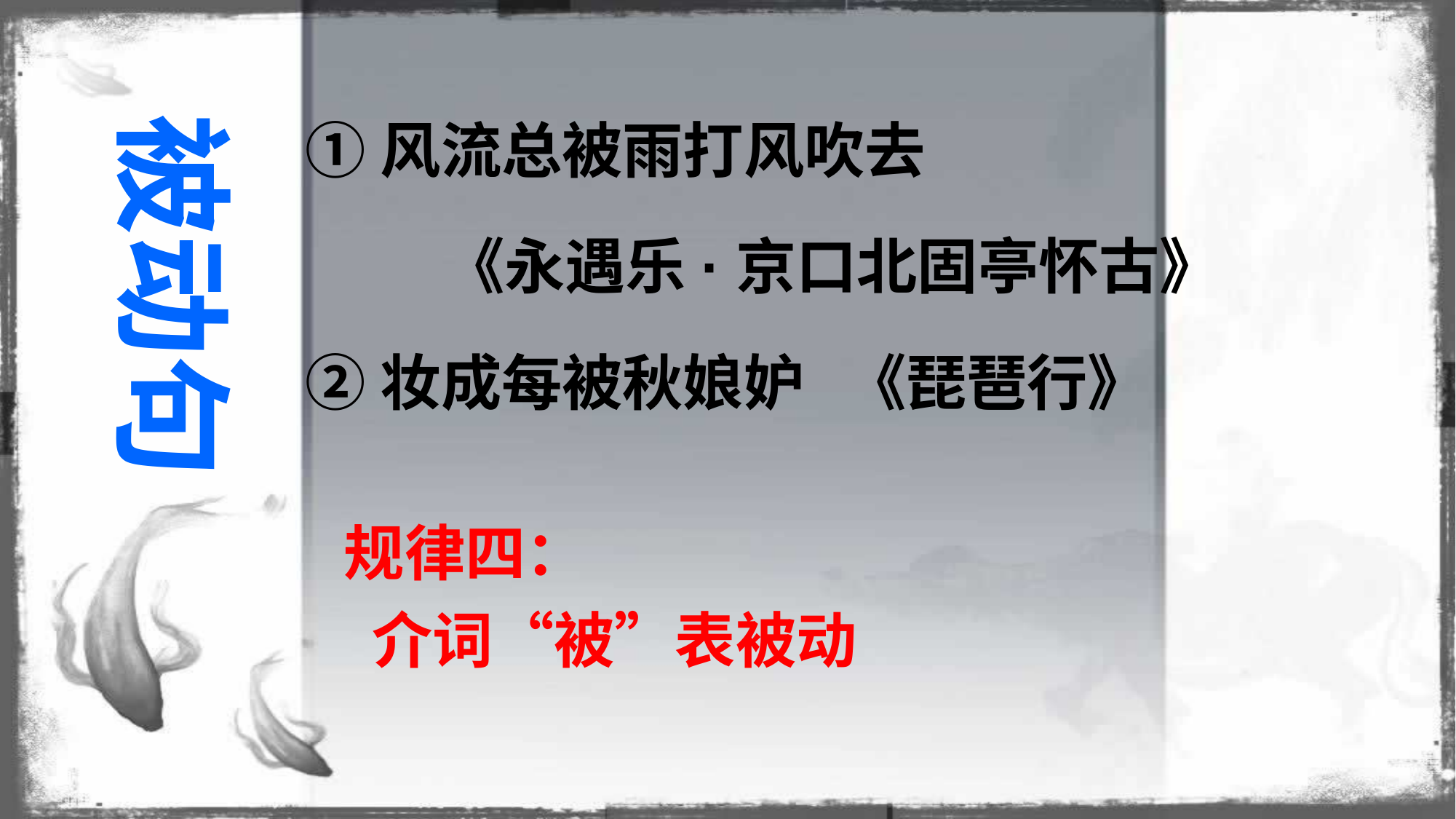

①风流总被雨打风吹去
         《永遇乐·京口北固亭怀古》
②妆成每被秋娘妒   《琵琶行》
被动句
规律四：
 介词“被”表被动